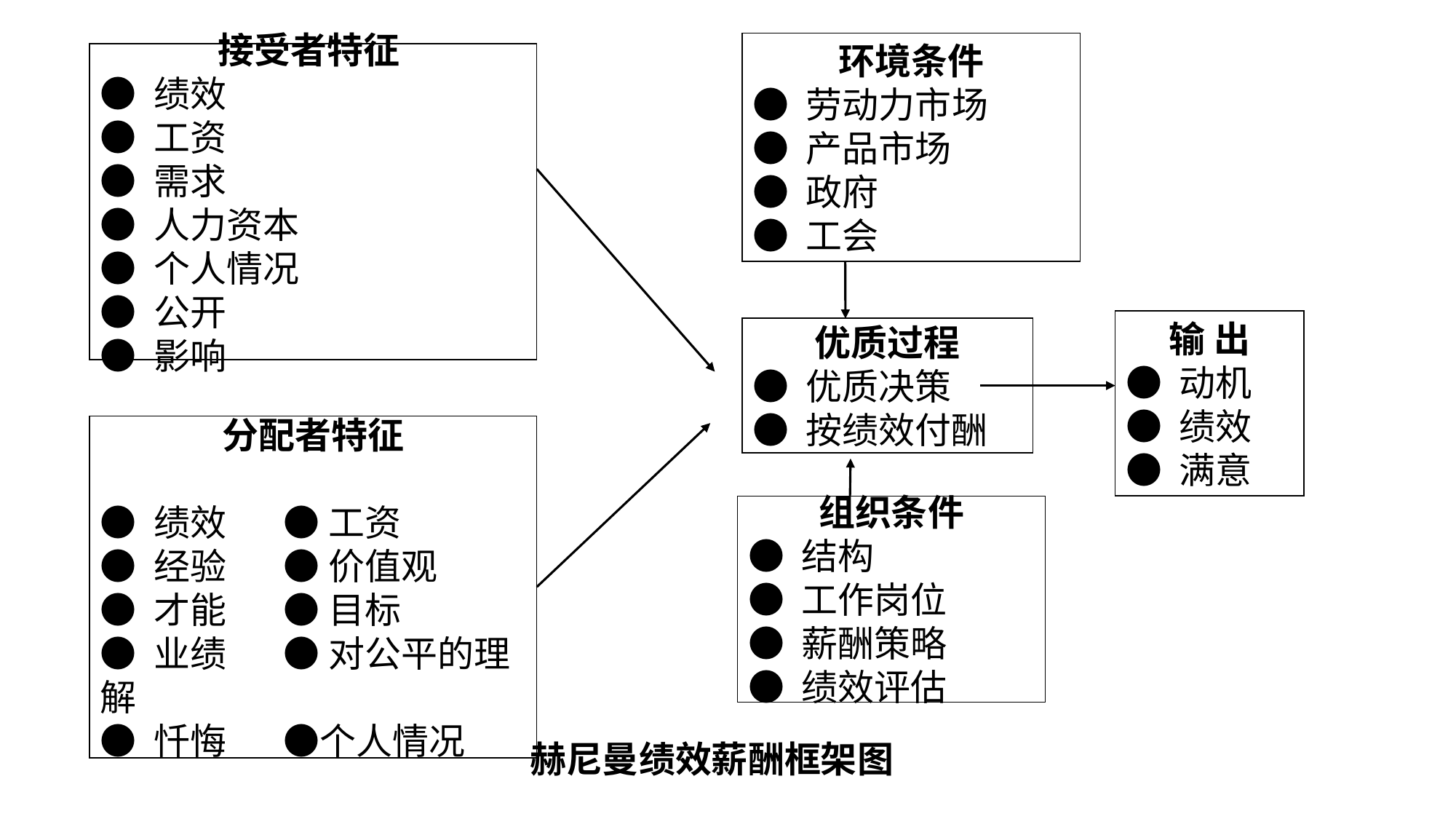

环境条件
● 劳动力市场
● 产品市场
● 政府
● 工会
接受者特征
● 绩效
● 工资
● 需求
● 人力资本
● 个人情况
● 公开
● 影响
输 出
● 动机
● 绩效
● 满意
优质过程
● 优质决策
● 按绩效付酬
分配者特征

● 绩效       ● 工资
● 经验       ● 价值观
● 才能       ● 目标
● 业绩       ● 对公平的理解
● 忏悔       ●个人情况
组织条件
● 结构
● 工作岗位
● 薪酬策略
● 绩效评估
赫尼曼绩效薪酬框架图